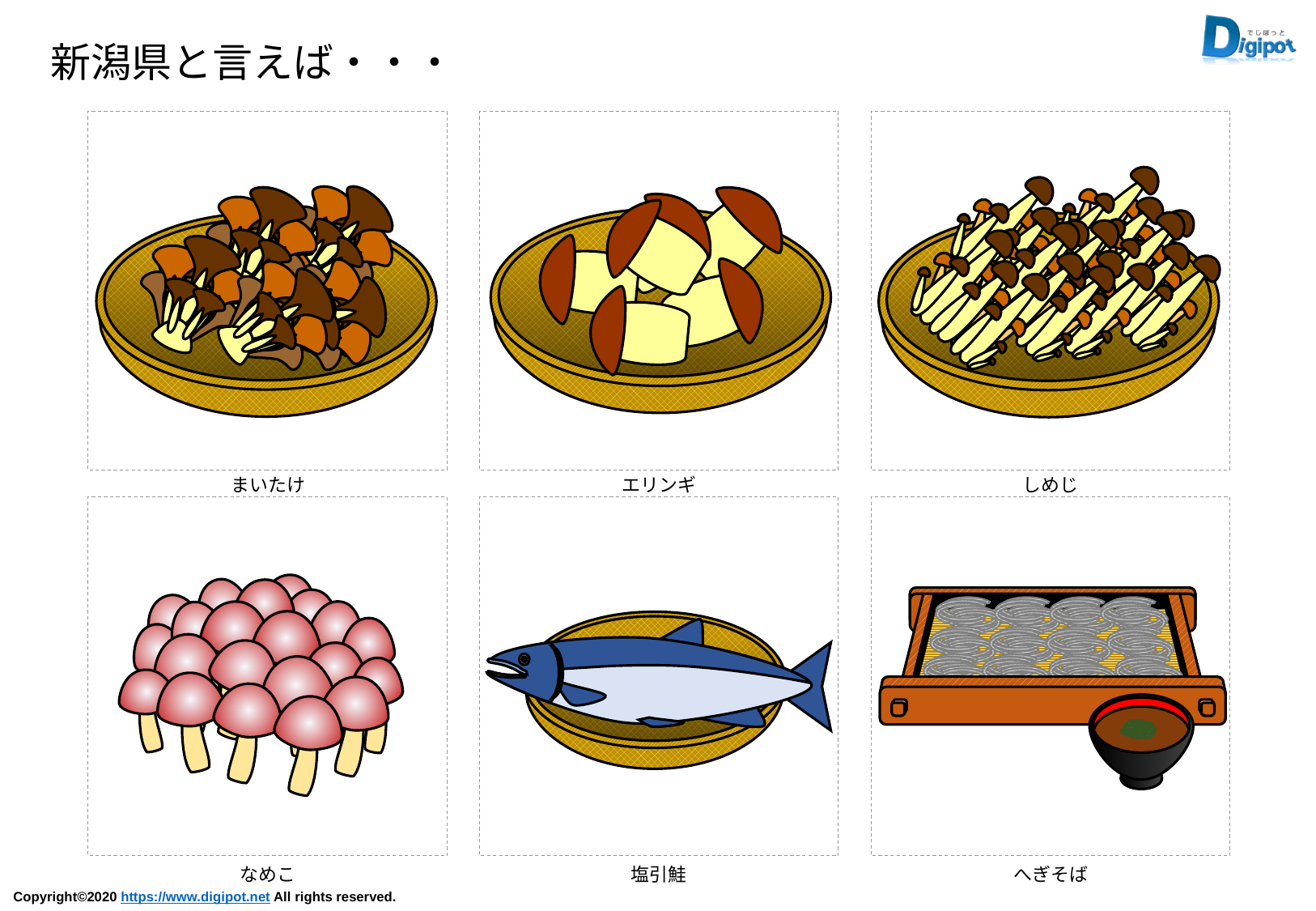

新潟県と言えば・・・

まいたけ
エリンギ
しめじ

なめこ
塩引鮭
へぎそば